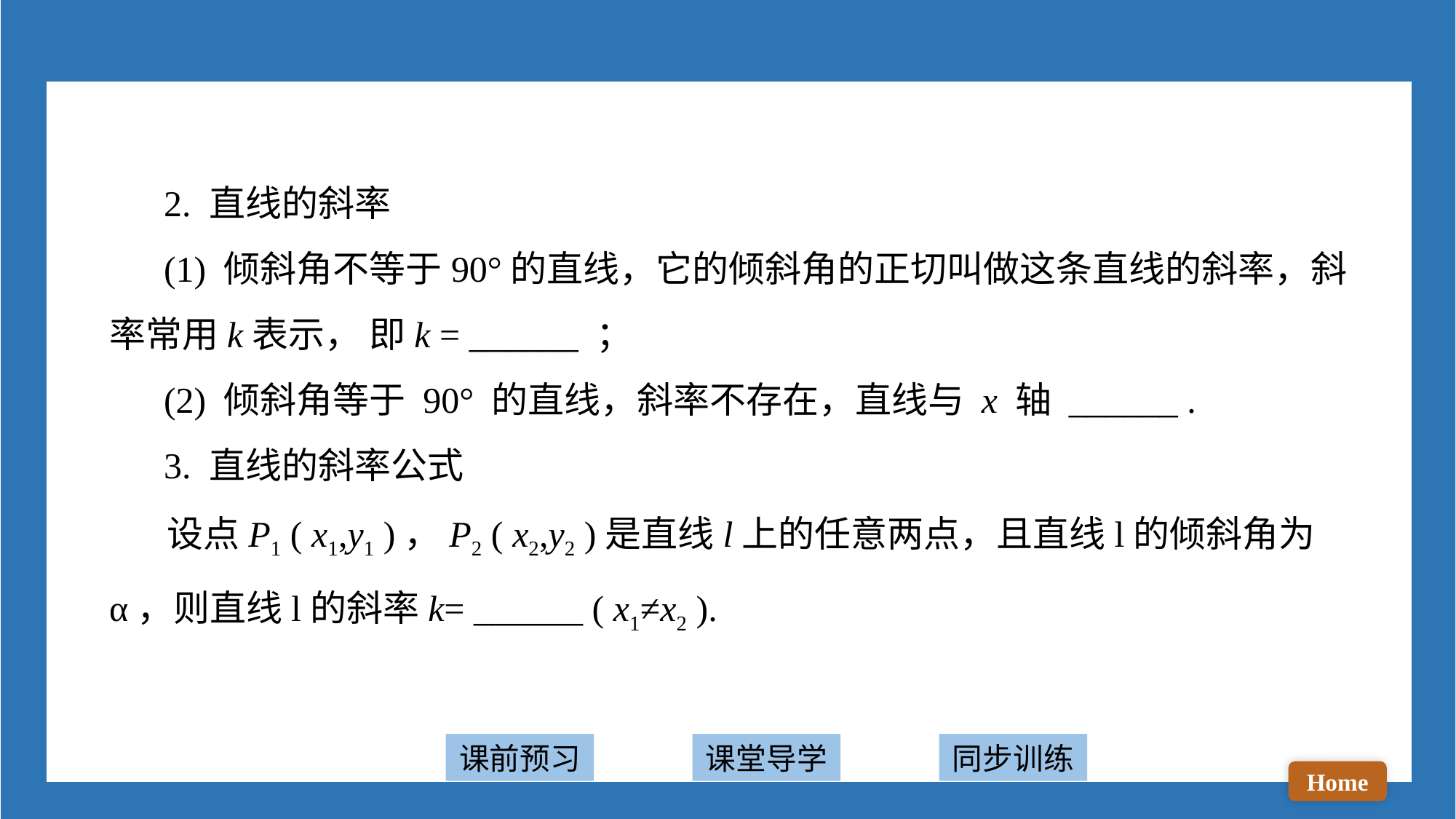

2. 直线的斜率
      (1) 倾斜角不等于90°的直线，它的倾斜角的正切叫做这条直线的斜率，斜率常用k表示， 即k = ______ ；
      (2) 倾斜角等于 90° 的直线，斜率不存在，直线与 x 轴 ______ .
      3. 直线的斜率公式
      设点P1 ( x1,y1 )，P2 ( x2,y2 )是直线l上的任意两点，且直线l的倾斜角为α，则直线l的斜率k= ______ ( x1≠x2 ).